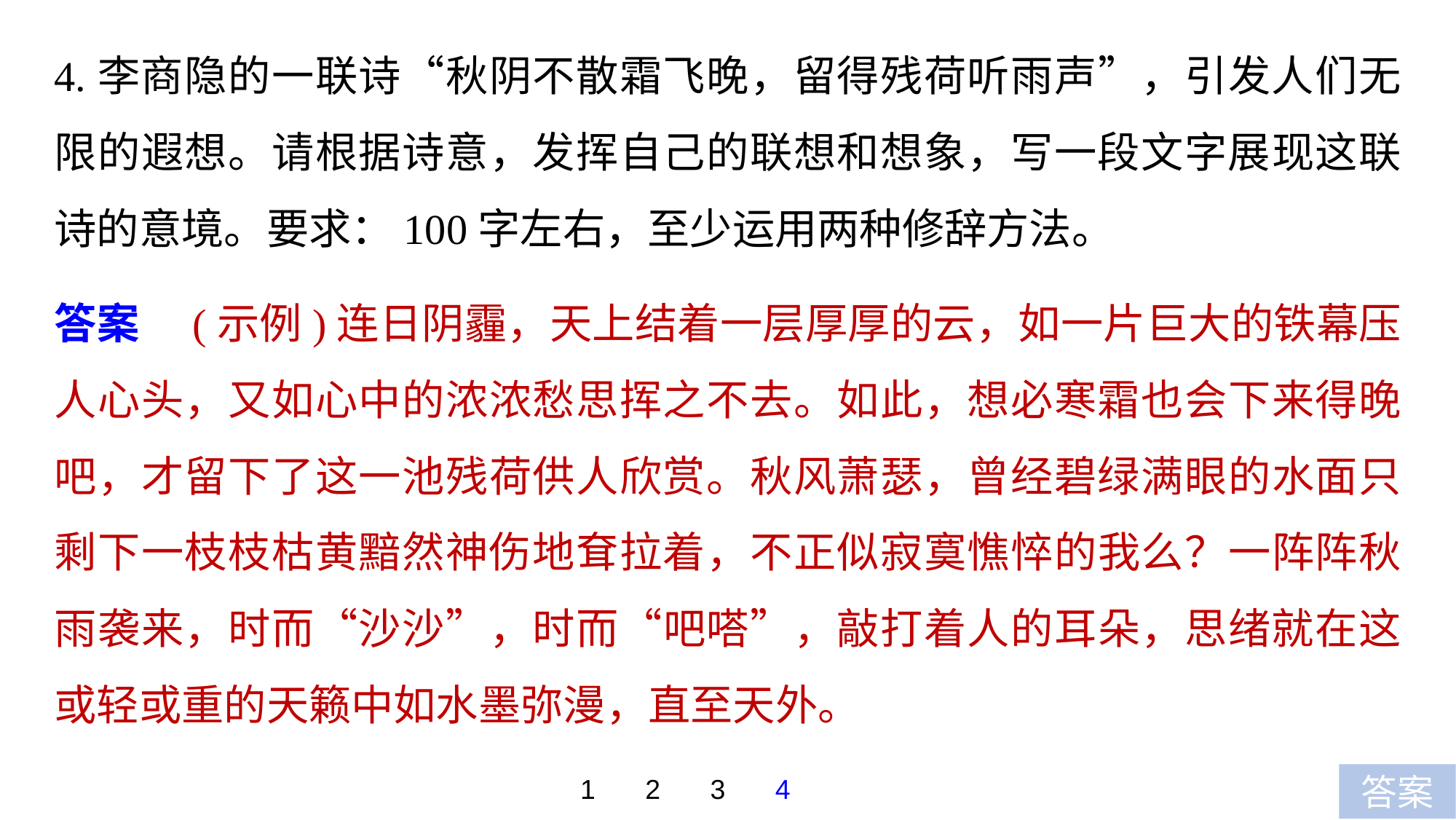

4.李商隐的一联诗“秋阴不散霜飞晚，留得残荷听雨声”，引发人们无限的遐想。请根据诗意，发挥自己的联想和想象，写一段文字展现这联诗的意境。要求：100字左右，至少运用两种修辞方法。
答案　(示例)连日阴霾，天上结着一层厚厚的云，如一片巨大的铁幕压人心头，又如心中的浓浓愁思挥之不去。如此，想必寒霜也会下来得晚吧，才留下了这一池残荷供人欣赏。秋风萧瑟，曾经碧绿满眼的水面只剩下一枝枝枯黄黯然神伤地耷拉着，不正似寂寞憔悴的我么？一阵阵秋雨袭来，时而“沙沙”，时而“吧嗒”，敲打着人的耳朵，思绪就在这或轻或重的天籁中如水墨弥漫，直至天外。
1
2
3
4
答案